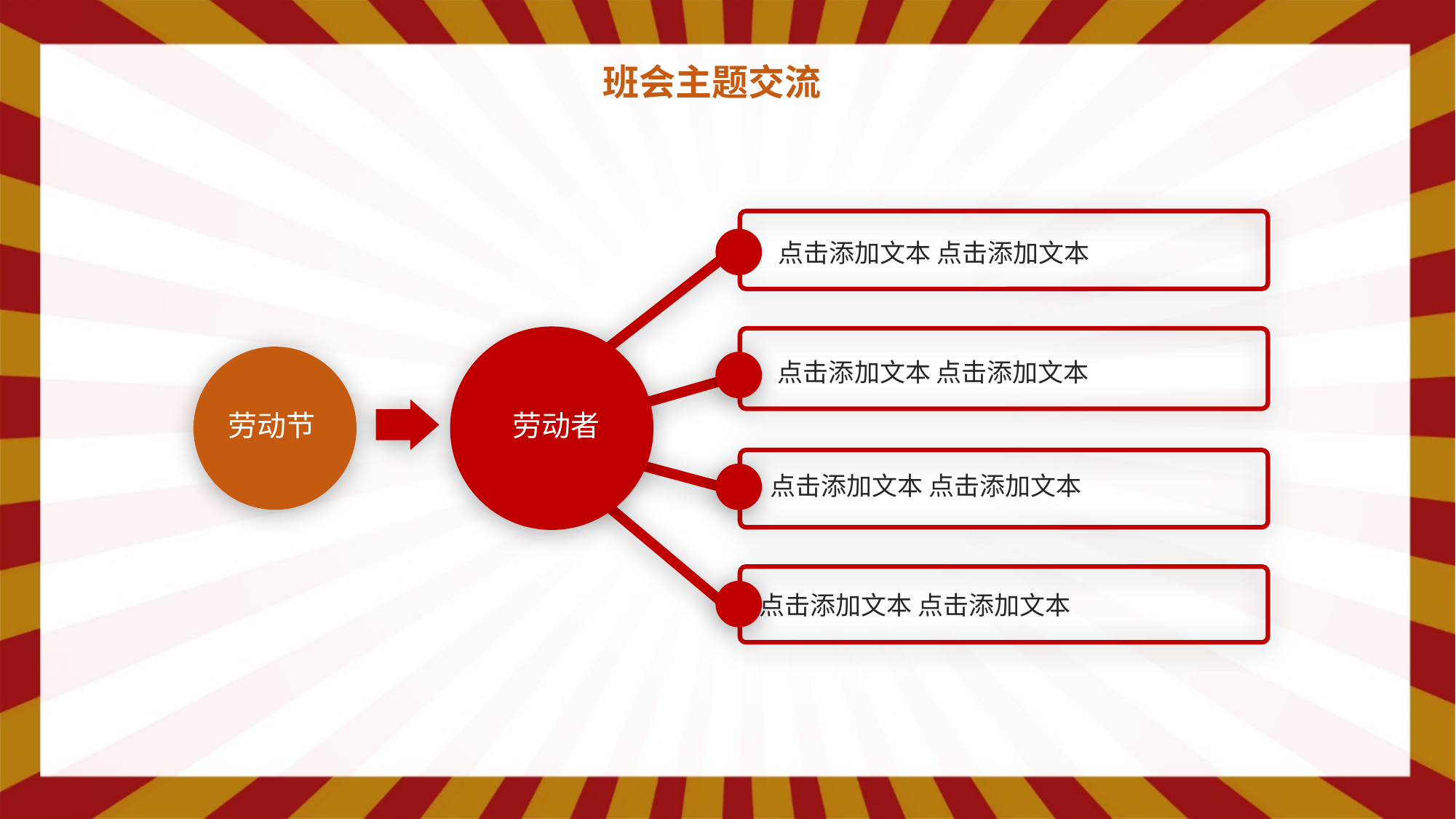

班会主题交流

点击添加文本 点击添加文本

劳动者

劳动节
点击添加文本 点击添加文本

点击添加文本 点击添加文本

点击添加文本 点击添加文本